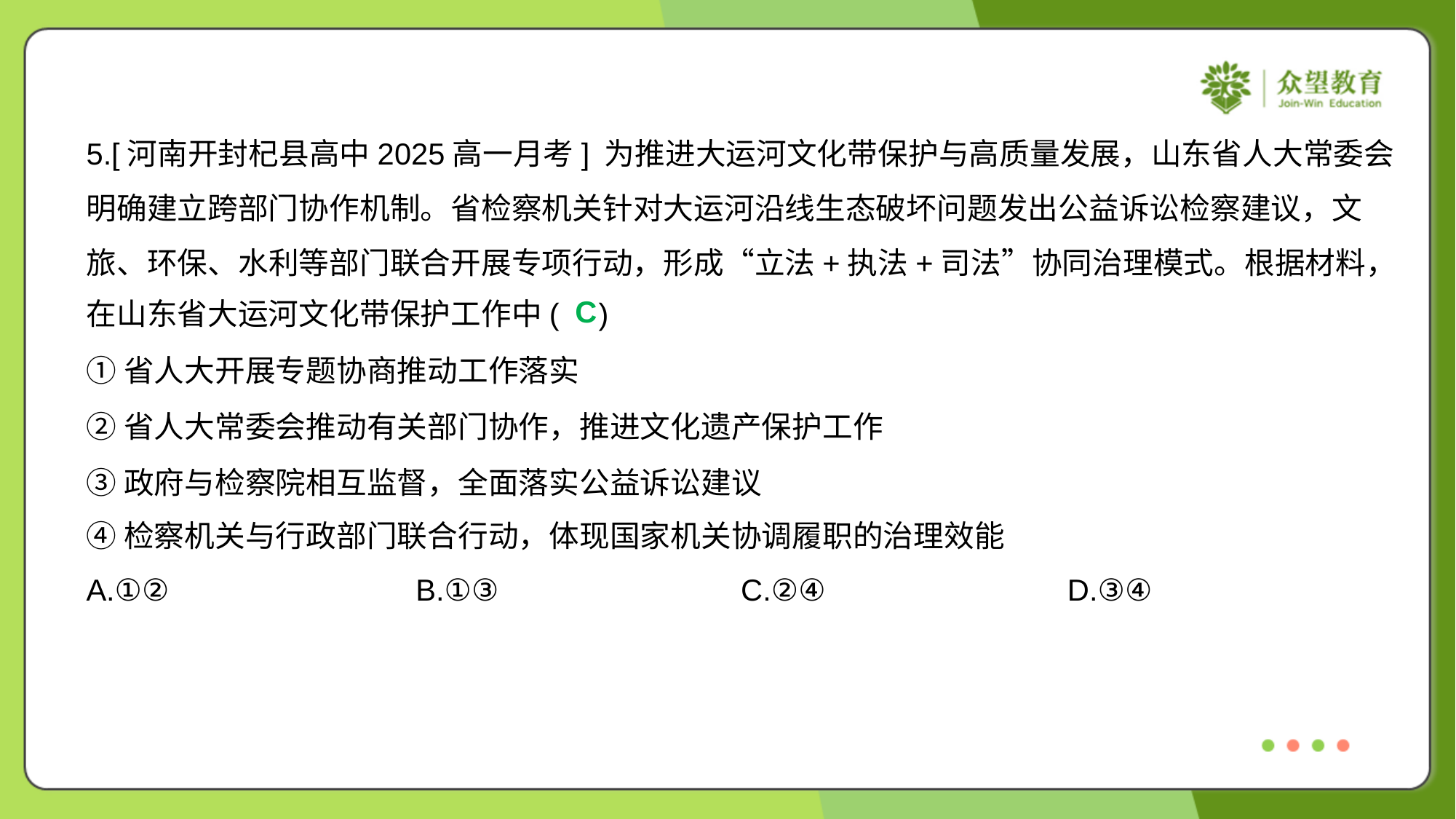

5.[河南开封杞县高中2025高一月考] 为推进大运河文化带保护与高质量发展，山东省人大常委会
明确建立跨部门协作机制。省检察机关针对大运河沿线生态破坏问题发出公益诉讼检察建议，文
旅、环保、水利等部门联合开展专项行动，形成“立法+执法+司法”协同治理模式。根据材料，
在山东省大运河文化带保护工作中(     )
C
①省人大开展专题协商推动工作落实
②省人大常委会推动有关部门协作，推进文化遗产保护工作
③政府与检察院相互监督，全面落实公益诉讼建议
④检察机关与行政部门联合行动，体现国家机关协调履职的治理效能
A.①②	B.①③	C.②④	D.③④